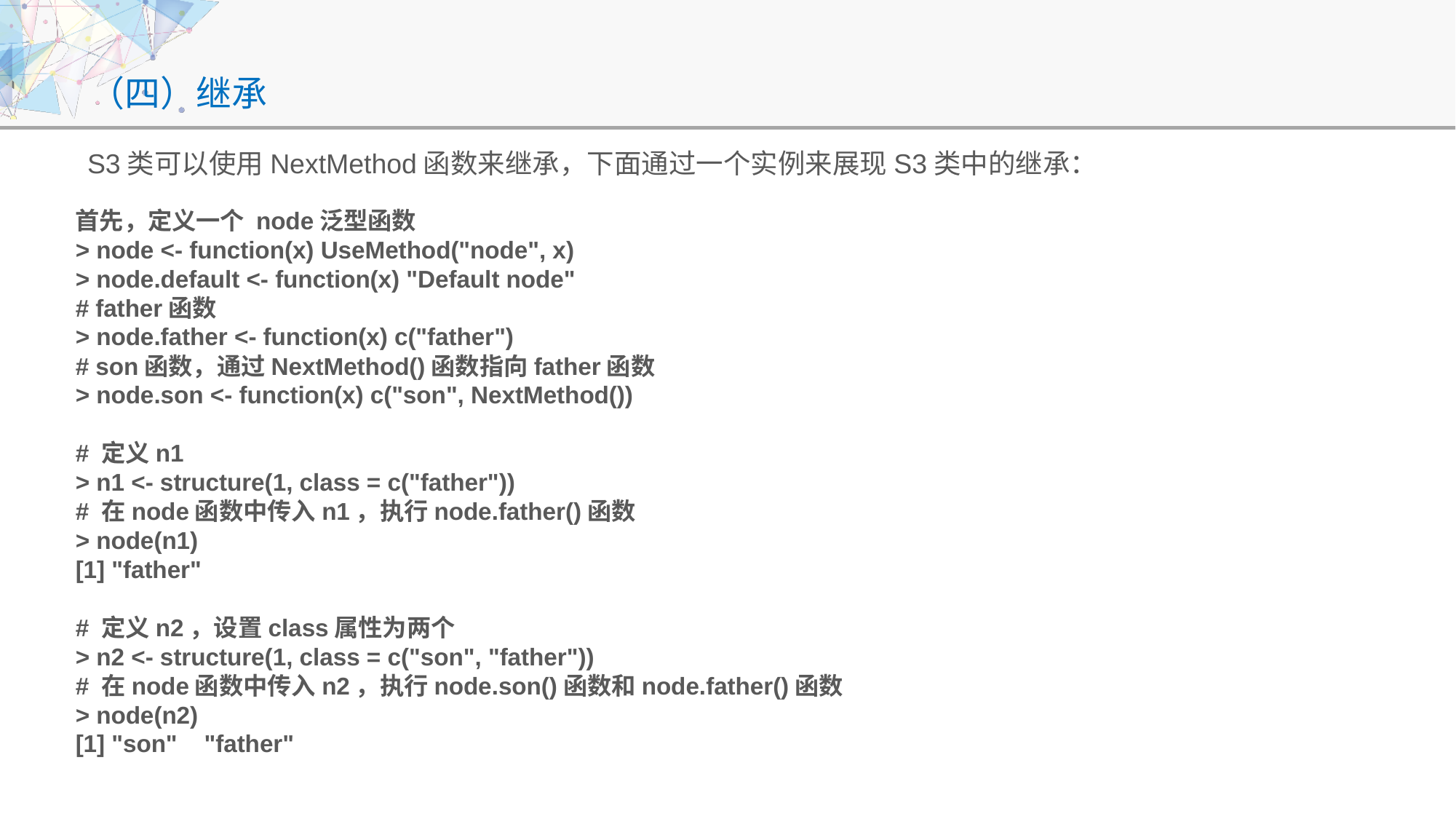

# （四）继承
S3类可以使用NextMethod函数来继承，下面通过一个实例来展现S3类中的继承：

首先，定义一个 node泛型函数
> node <- function(x) UseMethod("node", x)
> node.default <- function(x) "Default node"
# father函数
> node.father <- function(x) c("father")
# son函数，通过NextMethod()函数指向father函数
> node.son <- function(x) c("son", NextMethod())

# 定义n1
> n1 <- structure(1, class = c("father"))
# 在node函数中传入n1，执行node.father()函数
> node(n1)
[1] "father"

# 定义n2，设置class属性为两个
> n2 <- structure(1, class = c("son", "father"))
# 在node函数中传入n2，执行node.son()函数和node.father()函数
> node(n2)
[1] "son"    "father"